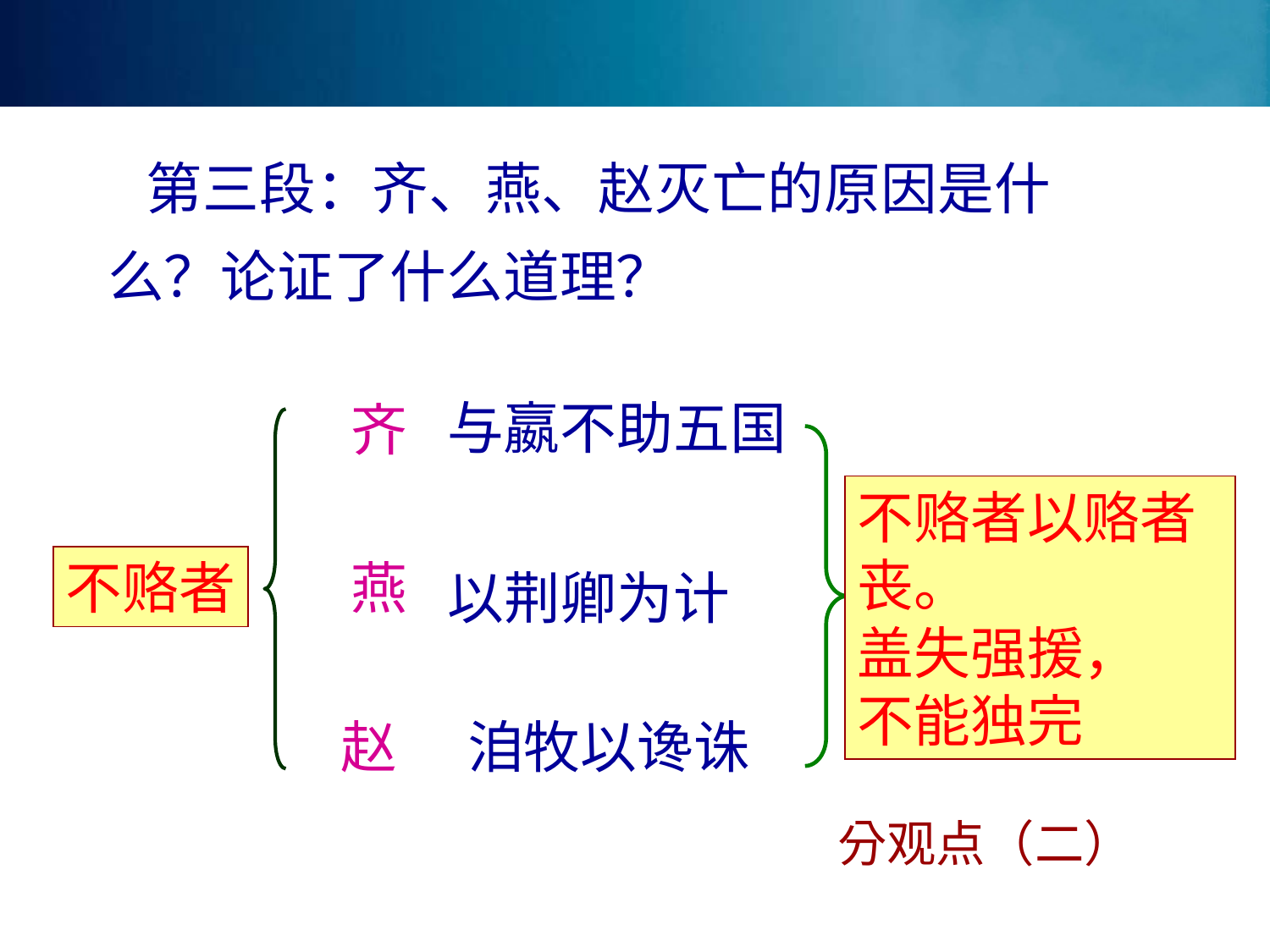

第三段：齐、燕、赵灭亡的原因是什么？论证了什么道理？
与嬴不助五国
齐

不赂者以赂者丧。
盖失强援，
不能独完
不赂者
燕
以荆卿为计
赵
洎牧以谗诛
分观点（二）